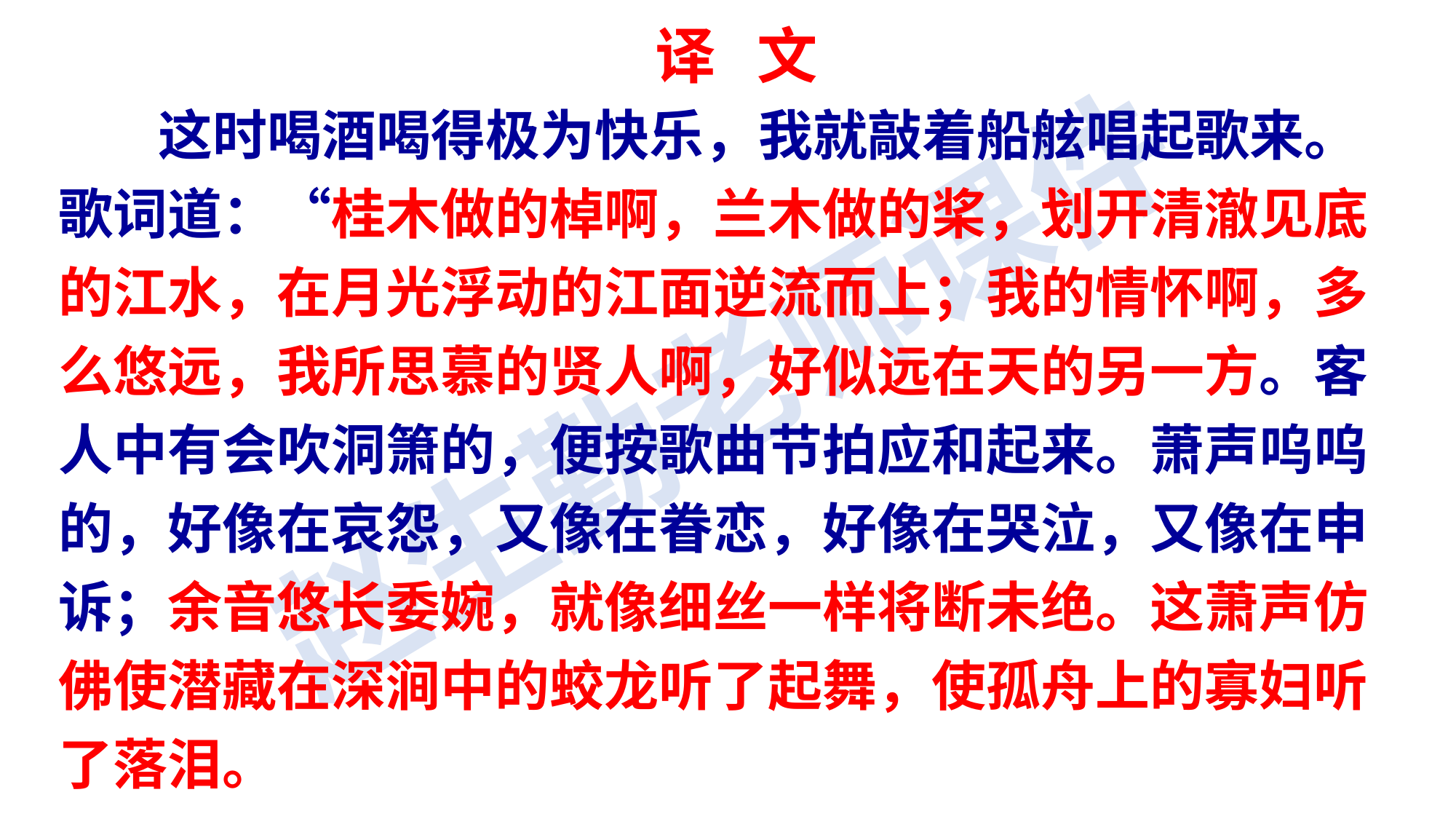

译   文
       这时喝酒喝得极为快乐，我就敲着船舷唱起歌来。歌词道：“桂木做的棹啊，兰木做的桨，划开清澈见底的江水，在月光浮动的江面逆流而上；我的情怀啊，多么悠远，我所思慕的贤人啊，好似远在天的另一方。客人中有会吹洞箫的，便按歌曲节拍应和起来。萧声呜呜的，好像在哀怨，又像在眷恋，好像在哭泣，又像在申诉；余音悠长委婉，就像细丝一样将断未绝。这萧声仿佛使潜藏在深涧中的蛟龙听了起舞，使孤舟上的寡妇听了落泪。